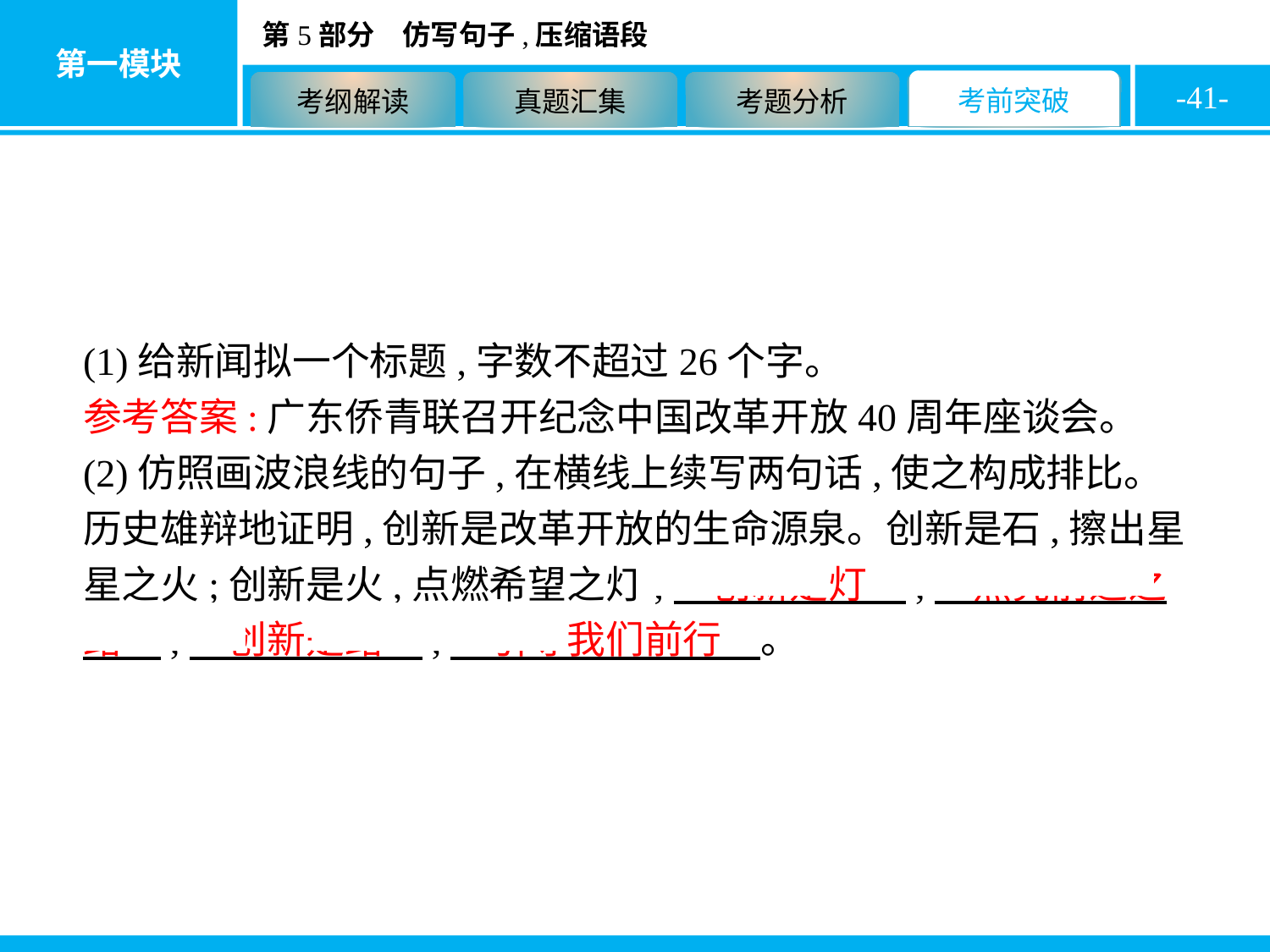

-41-
(1)给新闻拟一个标题,字数不超过26个字。
参考答案:广东侨青联召开纪念中国改革开放40周年座谈会。
(2)仿照画波浪线的句子,在横线上续写两句话,使之构成排比。
历史雄辩地证明,创新是改革开放的生命源泉。创新是石,擦出星星之火;创新是火,点燃希望之灯;　创新是灯　,　照亮前进之路　;　创新是路　,　引导我们前行　。